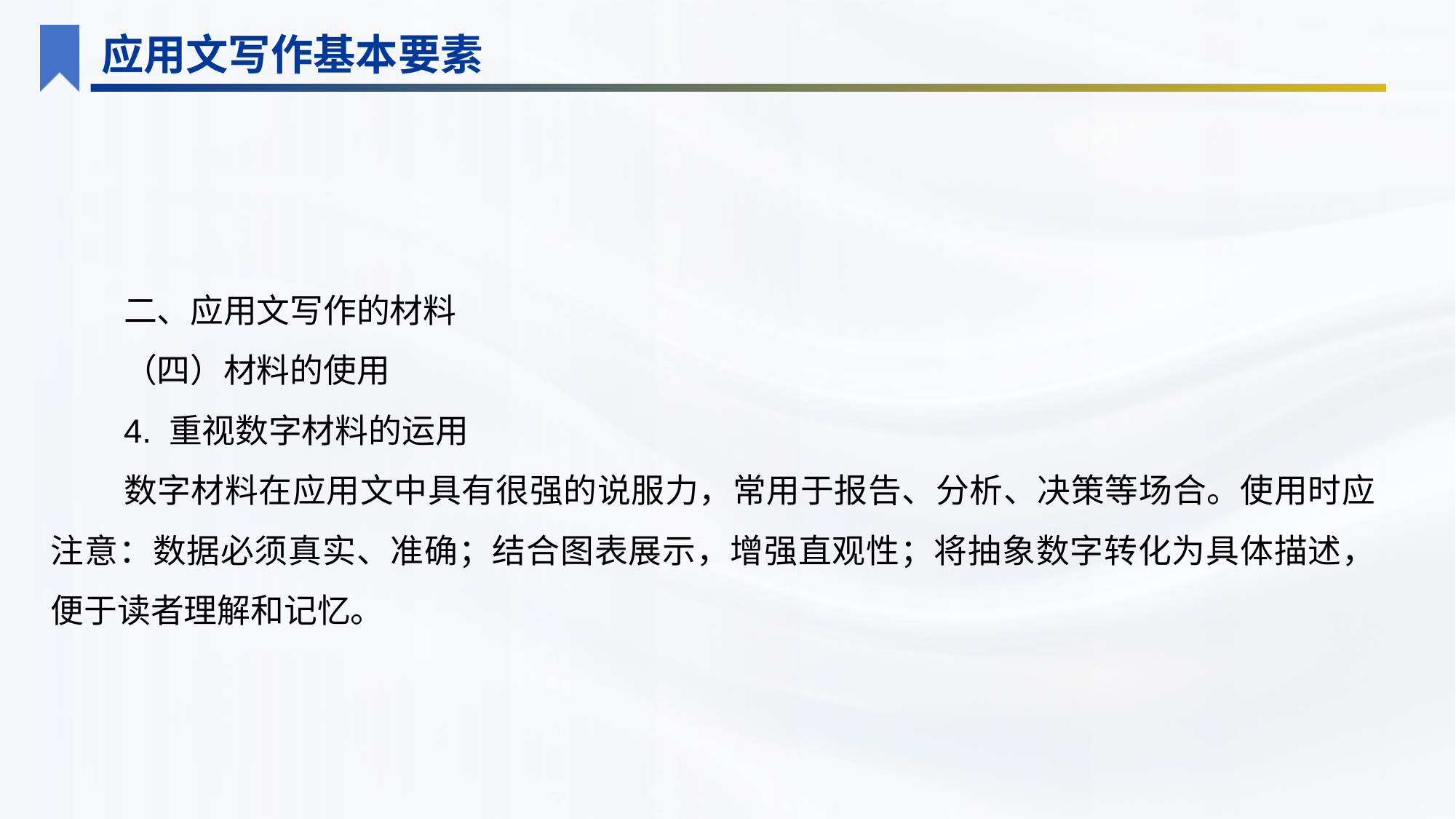

应用文写作基本要素
二、应用文写作的材料
（四）材料的使用
4. 重视数字材料的运用
数字材料在应用文中具有很强的说服力，常用于报告、分析、决策等场合。使用时应注意：数据必须真实、准确；结合图表展示，增强直观性；将抽象数字转化为具体描述，便于读者理解和记忆。